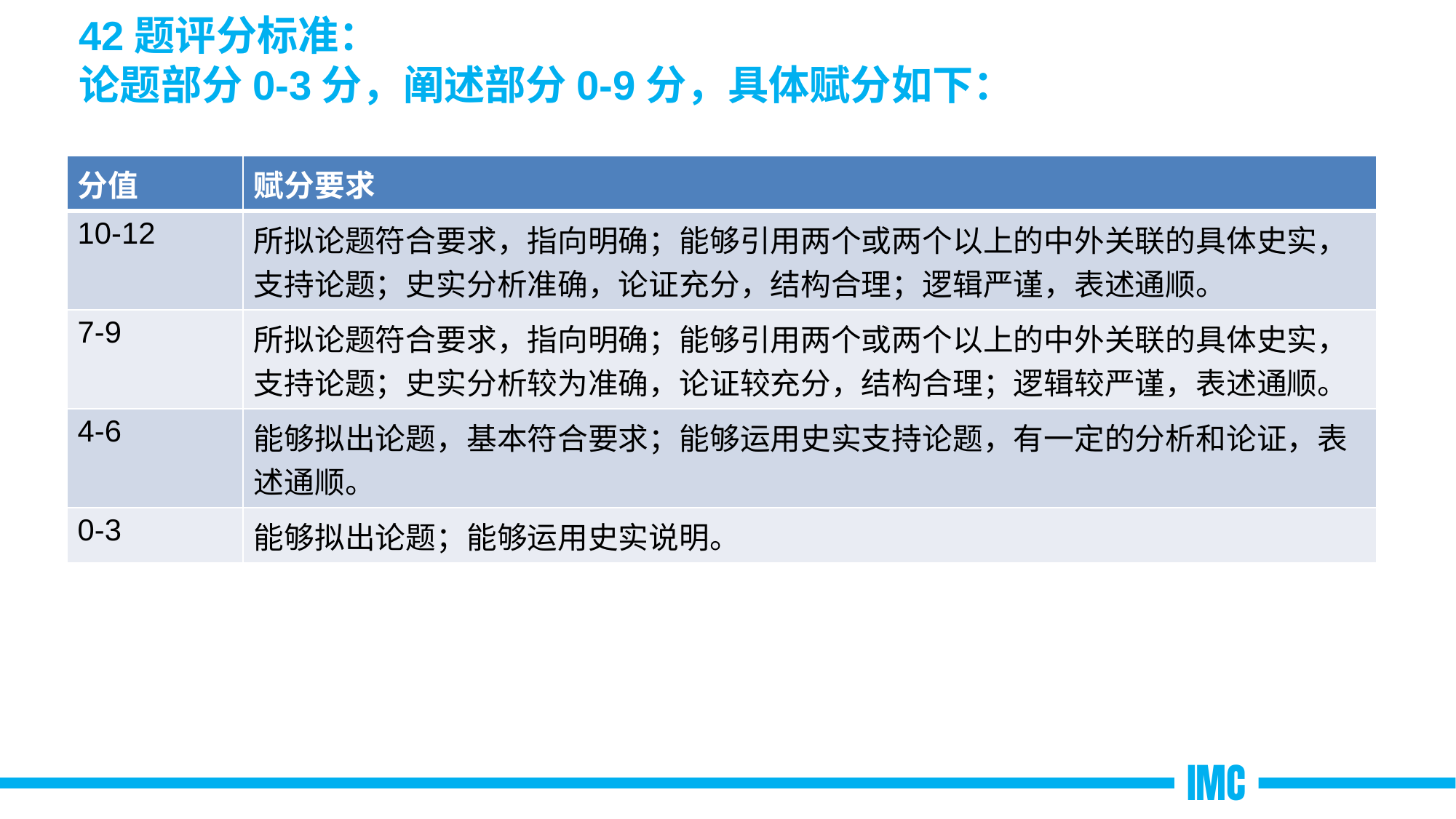

# 42题评分标准： 论题部分0-3分，阐述部分0-9分，具体赋分如下：
| 分值 | 赋分要求 |
| --- | --- |
| 10-12 | 所拟论题符合要求，指向明确；能够引用两个或两个以上的中外关联的具体史实，支持论题；史实分析准确，论证充分，结构合理；逻辑严谨，表述通顺。 |
| 7-9 | 所拟论题符合要求，指向明确；能够引用两个或两个以上的中外关联的具体史实，支持论题；史实分析较为准确，论证较充分，结构合理；逻辑较严谨，表述通顺。 |
| 4-6 | 能够拟出论题，基本符合要求；能够运用史实支持论题，有一定的分析和论证，表述通顺。 |
| 0-3 | 能够拟出论题；能够运用史实说明。 |